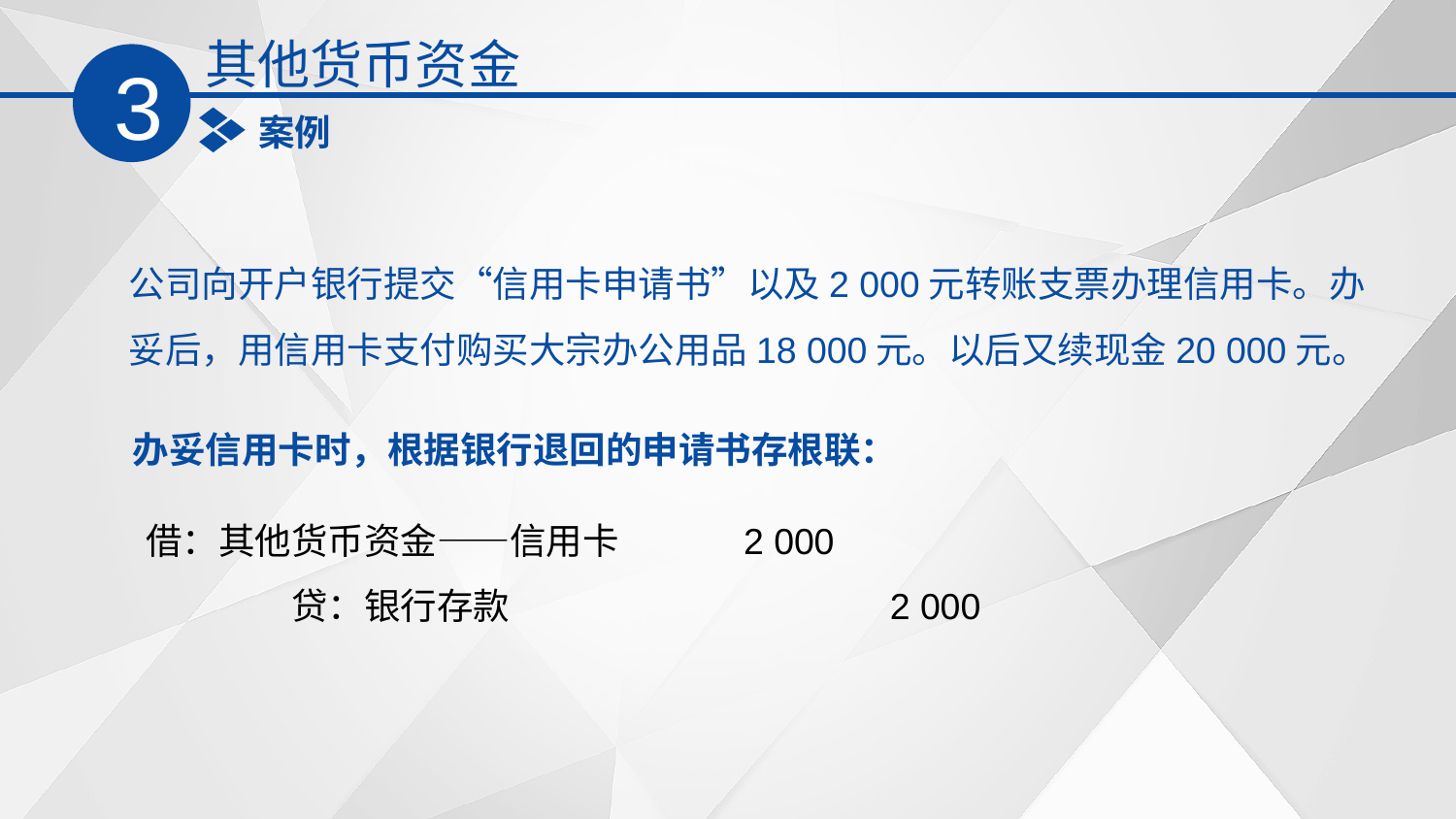

其他货币资金
3

案例

公司向开户银行提交‌“信用卡申请书‌”以及2 000元转账支票办理信用卡。办妥后，用信用卡支付购买大宗办公用品18 000元。以后又续现金20 000元。
办妥信用卡时，根据银行退回的申请书存根联：
借：其他货币资金——信用卡              2 000
　　　　贷：银行存款                                             2 000